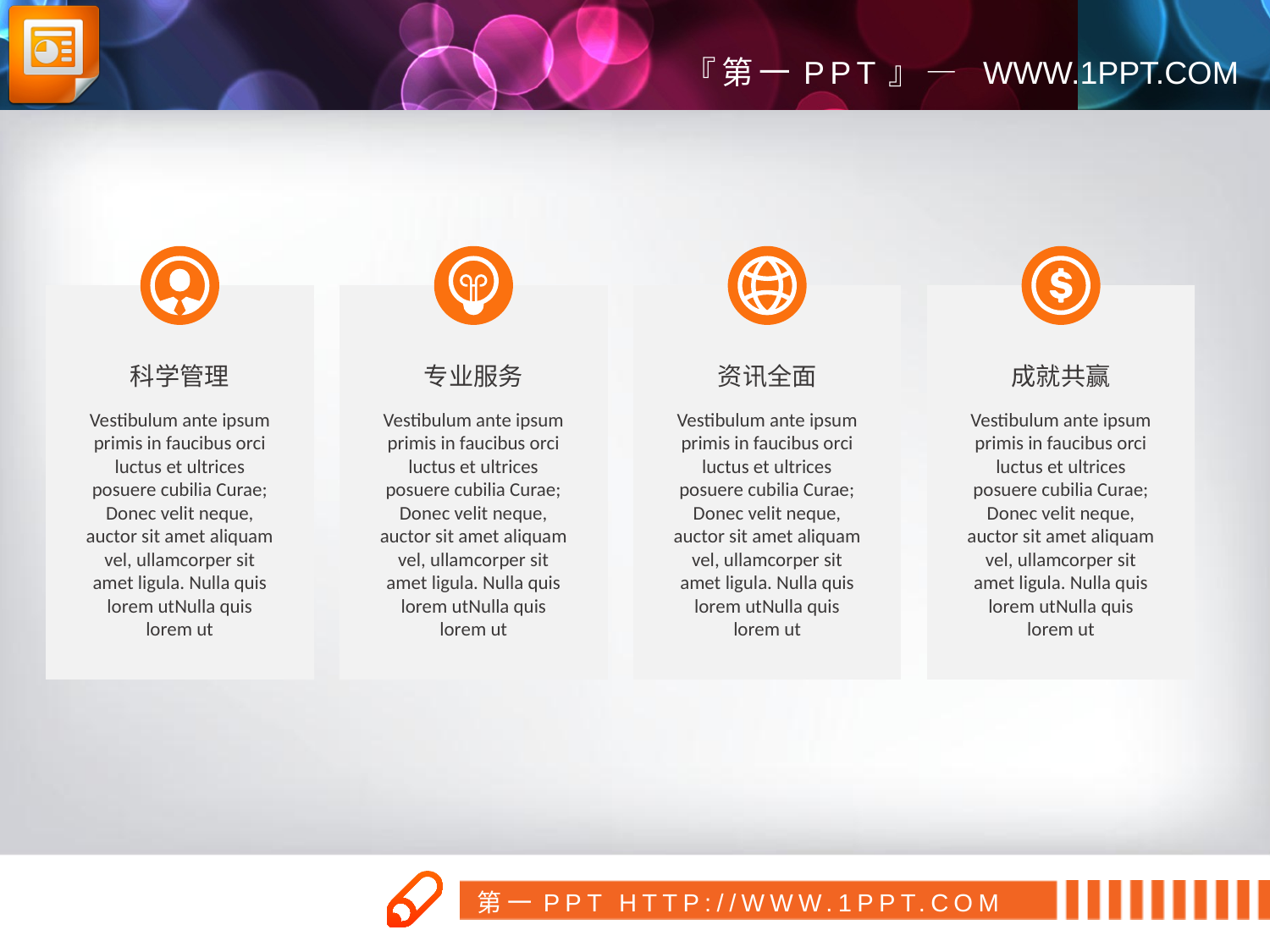

科学管理
专业服务
资讯全面
成就共赢
Vestibulum ante ipsum primis in faucibus orci luctus et ultrices posuere cubilia Curae; Donec velit neque, auctor sit amet aliquam vel, ullamcorper sit amet ligula. Nulla quis lorem utNulla quis lorem ut
Vestibulum ante ipsum primis in faucibus orci luctus et ultrices posuere cubilia Curae; Donec velit neque, auctor sit amet aliquam vel, ullamcorper sit amet ligula. Nulla quis lorem utNulla quis lorem ut
Vestibulum ante ipsum primis in faucibus orci luctus et ultrices posuere cubilia Curae; Donec velit neque, auctor sit amet aliquam vel, ullamcorper sit amet ligula. Nulla quis lorem utNulla quis lorem ut
Vestibulum ante ipsum primis in faucibus orci luctus et ultrices posuere cubilia Curae; Donec velit neque, auctor sit amet aliquam vel, ullamcorper sit amet ligula. Nulla quis lorem utNulla quis lorem ut